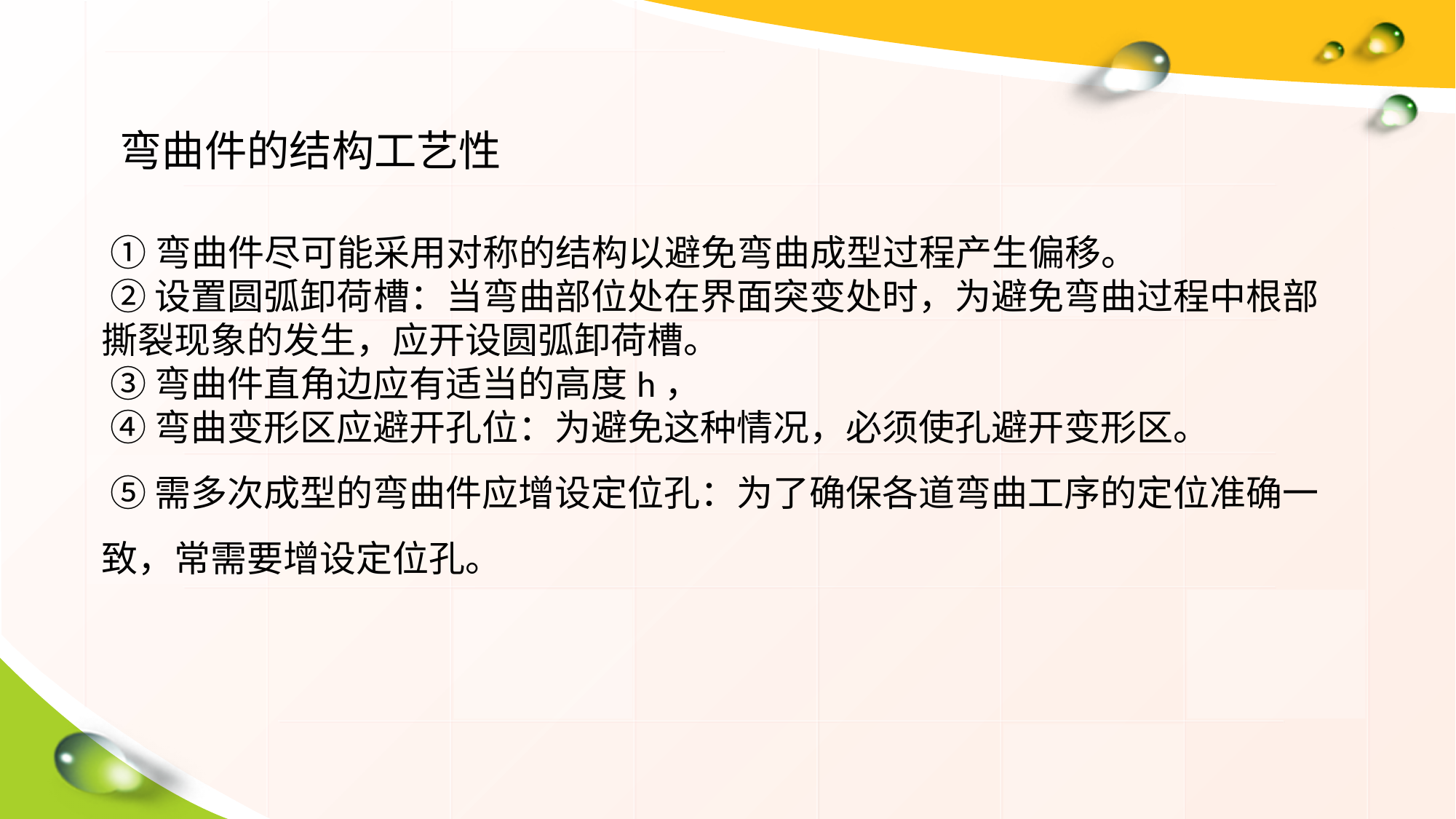

弯曲件的结构工艺性
 ①弯曲件尽可能采用对称的结构以避免弯曲成型过程产生偏移。 ②设置圆弧卸荷槽：当弯曲部位处在界面突变处时，为避免弯曲过程中根部撕裂现象的发生，应开设圆弧卸荷槽。 ③弯曲件直角边应有适当的高度h， ④弯曲变形区应避开孔位：为避免这种情况，必须使孔避开变形区。 ⑤需多次成型的弯曲件应增设定位孔：为了确保各道弯曲工序的定位准确一致，常需要增设定位孔。